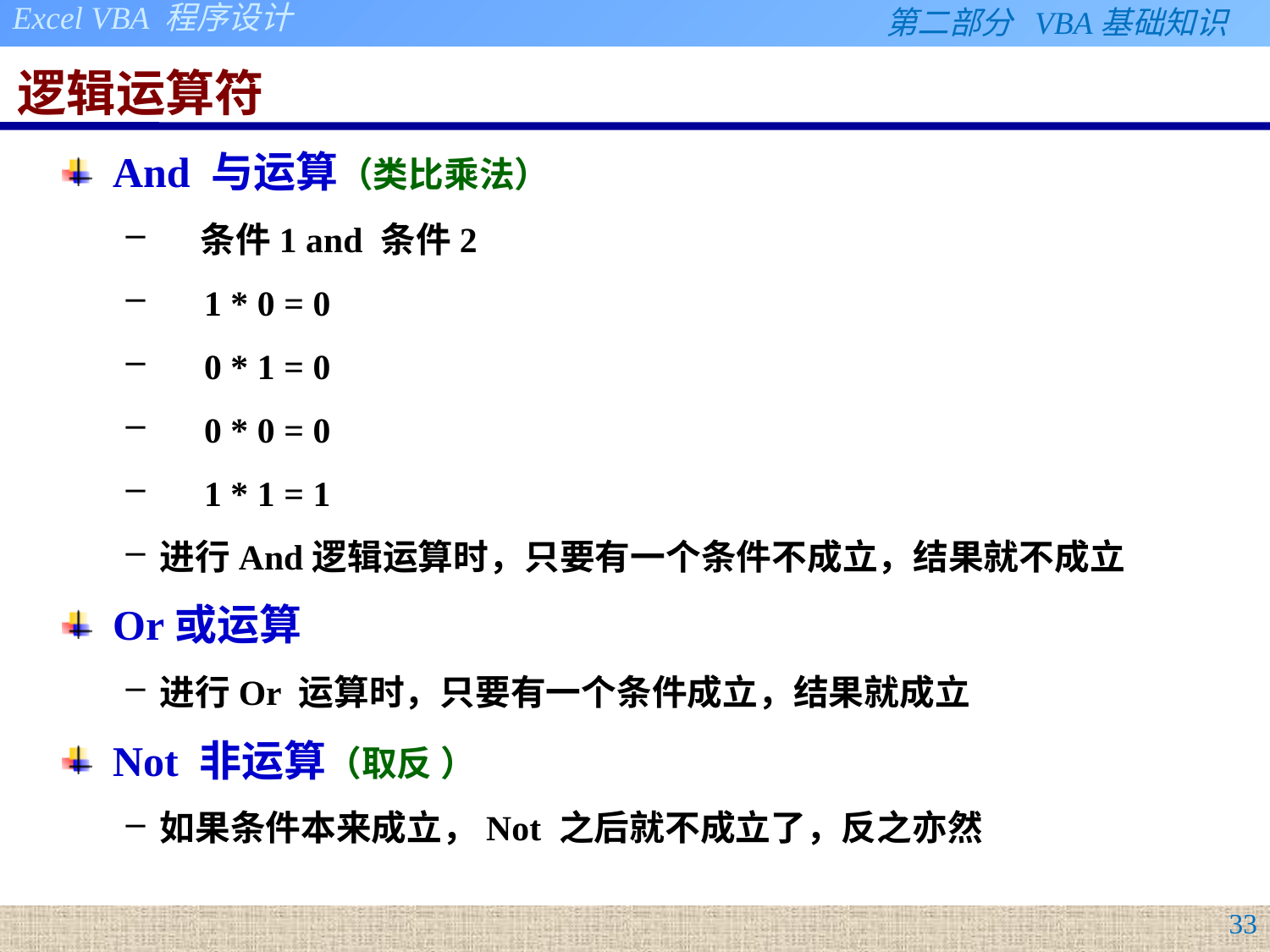

# 逻辑运算符
And 与运算（类比乘法）
    条件1 and 条件2
     1 * 0 = 0
     0 * 1 = 0
     0 * 0 = 0
     1 * 1 = 1
进行And逻辑运算时，只要有一个条件不成立，结果就不成立
Or或运算
进行Or 运算时，只要有一个条件成立，结果就成立
Not 非运算（取反 ）
如果条件本来成立，Not 之后就不成立了，反之亦然